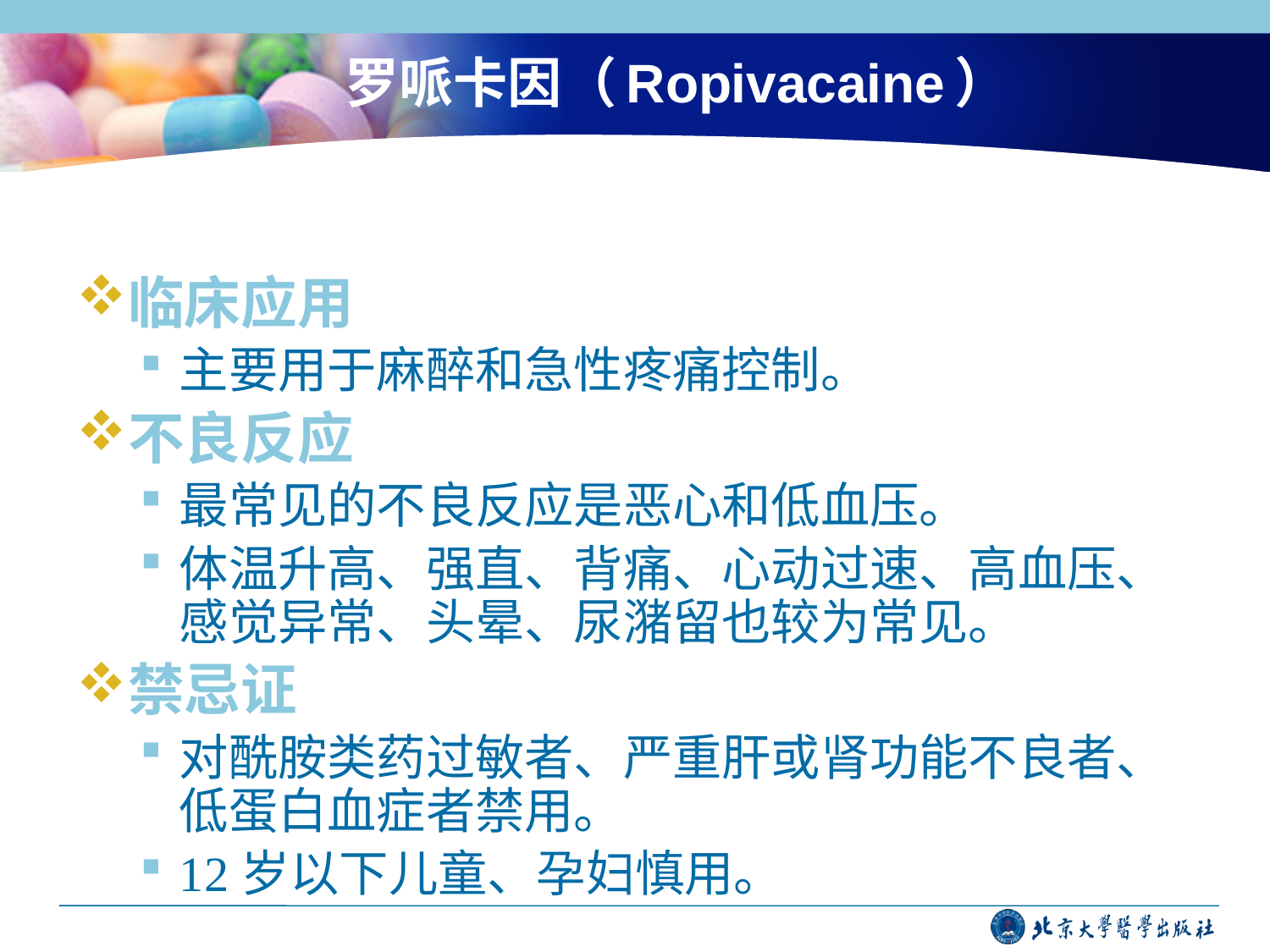

# 罗哌卡因（Ropivacaine）
临床应用
主要用于麻醉和急性疼痛控制。
不良反应
最常见的不良反应是恶心和低血压。
体温升高、强直、背痛、心动过速、高血压、感觉异常、头晕、尿潴留也较为常见。
禁忌证
对酰胺类药过敏者、严重肝或肾功能不良者、低蛋白血症者禁用。
12岁以下儿童、孕妇慎用。